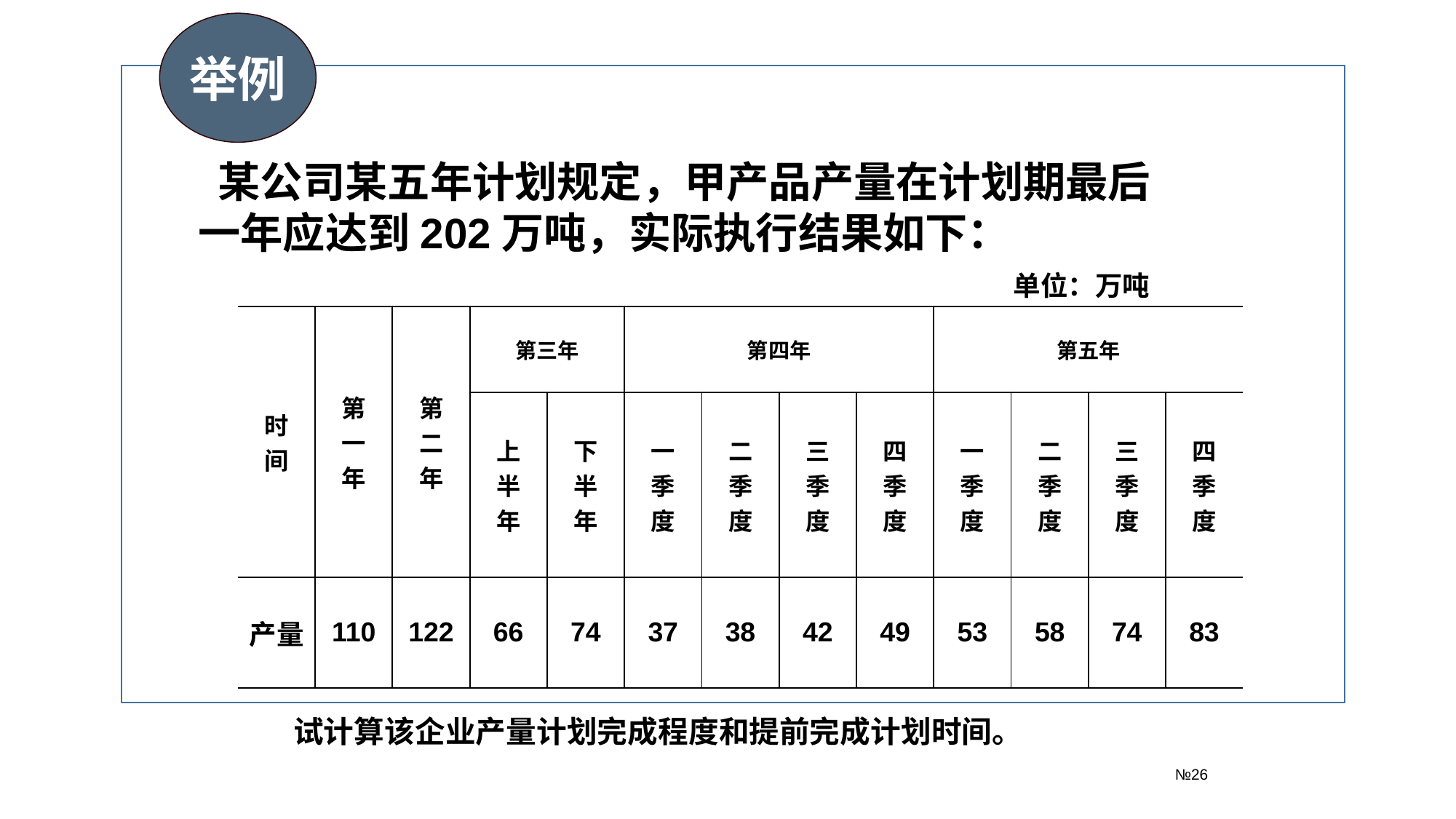

№26
举例
 某公司某五年计划规定，甲产品产量在计划期最后一年应达到202万吨，实际执行结果如下：
单位：万吨
| 时 间 | 第 一 年 | 第 二 年 | 第三年 |  | 第四年 |  |  |  | 第五年 |  |  |  |
| --- | --- | --- | --- | --- | --- | --- | --- | --- | --- | --- | --- | --- |
|  |  |  | 上 半 年 | 下 半 年 | 一 季 度 | 二 季 度 | 三 季 度 | 四 季 度 | 一 季 度 | 二 季 度 | 三 季 度 | 四 季 度 |
| 产量 | 110 | 122 | 66 | 74 | 37 | 38 | 42 | 49 | 53 | 58 | 74 | 83 |
试计算该企业产量计划完成程度和提前完成计划时间。